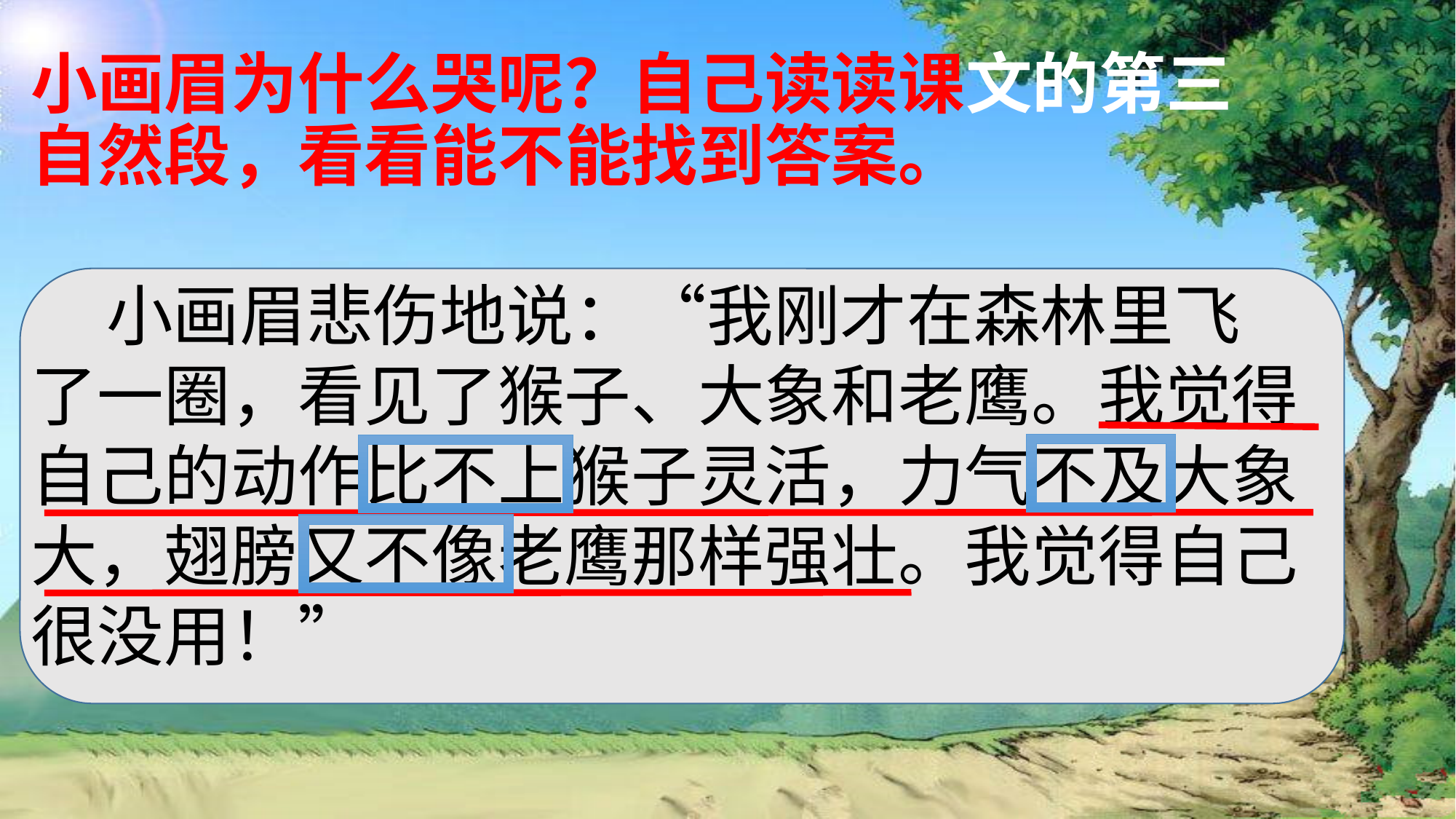

# 小画眉为什么哭呢？自己读读课文的第三自然段，看看能不能找到答案。

    小画眉悲伤地说：“我刚才在森林里飞了一圈，看见了猴子、大象和老鹰。我觉得自己的动作比不上猴子灵活，力气不及大象大，翅膀又不像老鹰那样强壮。我觉得自己很没用！”